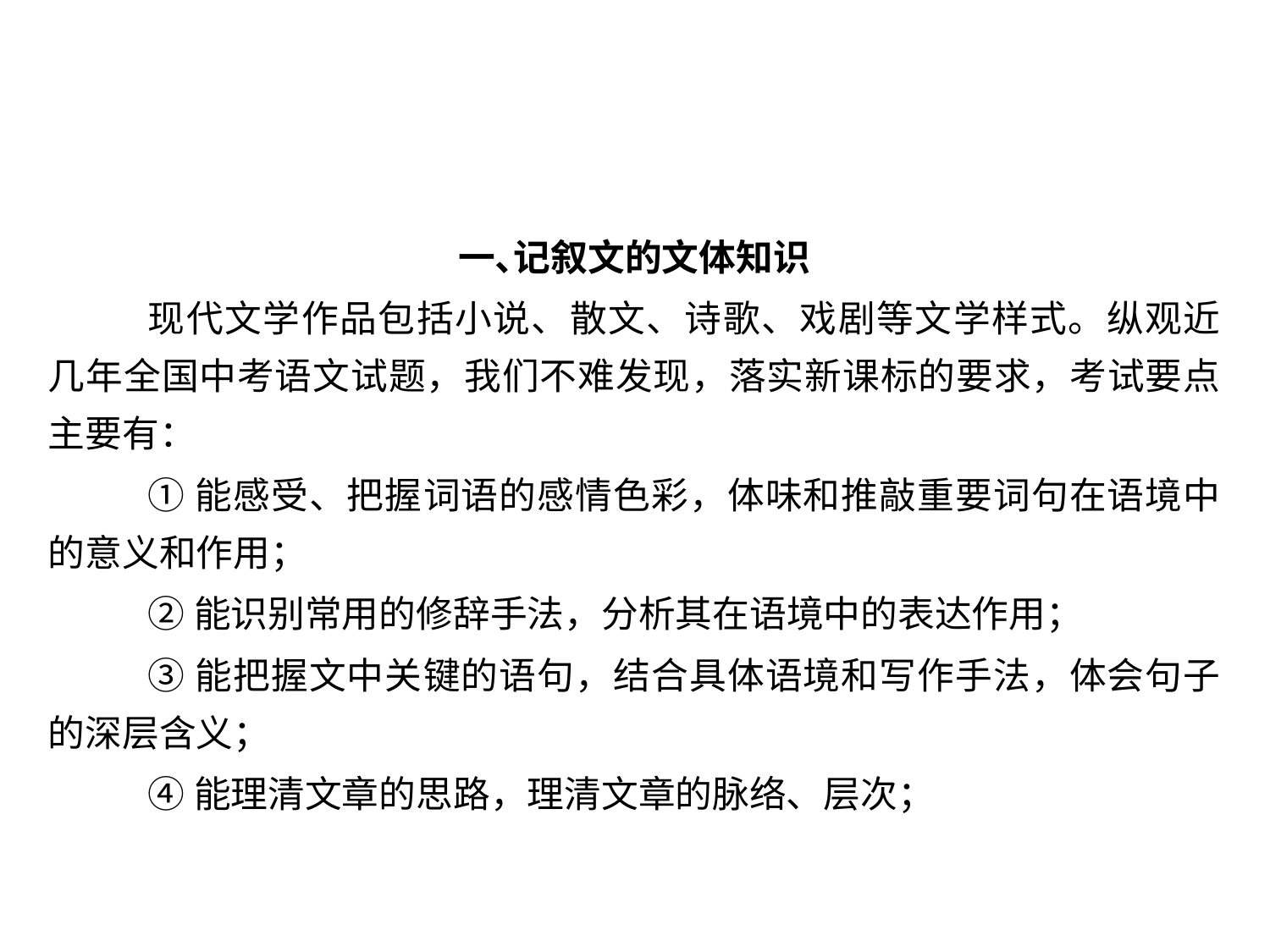

一､记叙文的文体知识
现代文学作品包括小说、散文、诗歌、戏剧等文学样式。纵观近几年全国中考语文试题，我们不难发现，落实新课标的要求，考试要点主要有：
①能感受、把握词语的感情色彩，体味和推敲重要词句在语境中的意义和作用；
②能识别常用的修辞手法，分析其在语境中的表达作用；
③能把握文中关键的语句，结合具体语境和写作手法，体会句子的深层含义；
④能理清文章的思路，理清文章的脉络、层次；